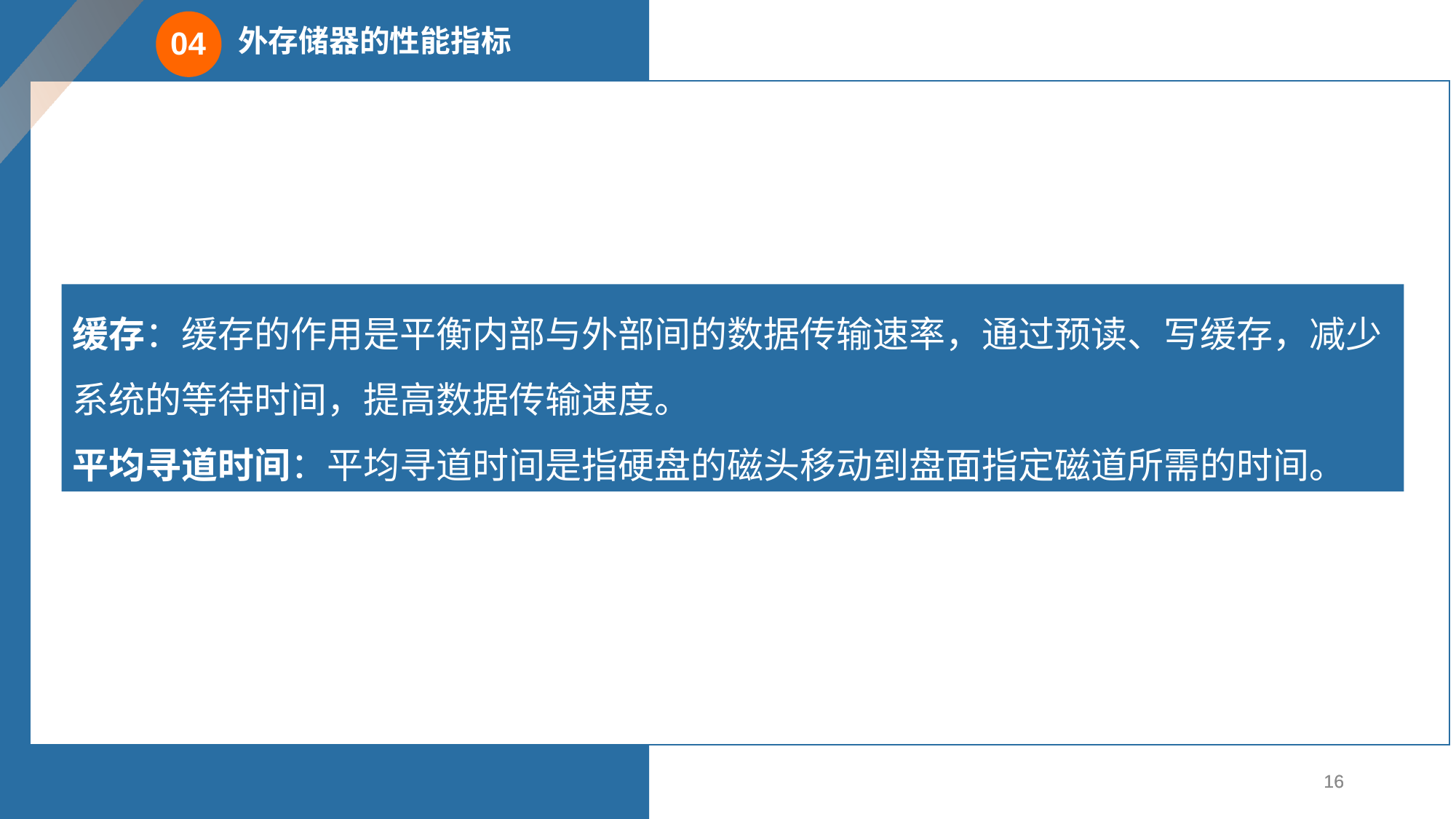

外存储器的性能指标
04
缓存：缓存的作用是平衡内部与外部间的数据传输速率，通过预读、写缓存，减少系统的等待时间，提高数据传输速度。
平均寻道时间：平均寻道时间是指硬盘的磁头移动到盘面指定磁道所需的时间。